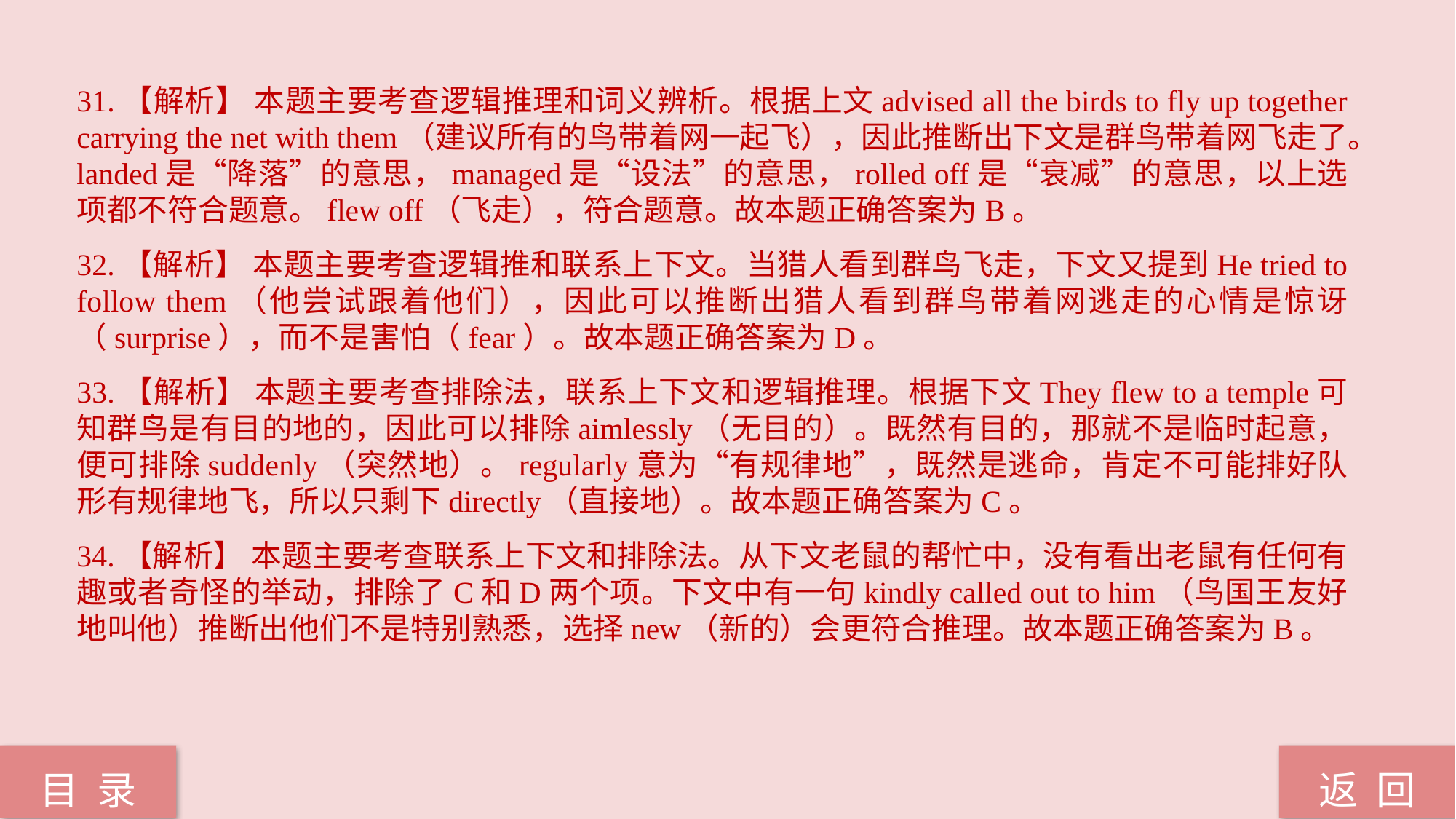

31.【解析】 本题主要考查逻辑推理和词义辨析。根据上文advised all the birds to fly up together carrying the net with them（建议所有的鸟带着网一起飞），因此推断出下文是群鸟带着网飞走了。landed是“降落”的意思，managed是“设法”的意思，rolled off是“衰减”的意思，以上选项都不符合题意。flew off（飞走），符合题意。故本题正确答案为B。
32.【解析】 本题主要考查逻辑推和联系上下文。当猎人看到群鸟飞走，下文又提到He tried to follow them（他尝试跟着他们），因此可以推断出猎人看到群鸟带着网逃走的心情是惊讶（surprise），而不是害怕（fear）。故本题正确答案为D。
33.【解析】 本题主要考查排除法，联系上下文和逻辑推理。根据下文They flew to a temple可知群鸟是有目的地的，因此可以排除aimlessly（无目的）。既然有目的，那就不是临时起意，便可排除suddenly（突然地）。regularly意为“有规律地”，既然是逃命，肯定不可能排好队形有规律地飞，所以只剩下directly（直接地）。故本题正确答案为C。
34.【解析】 本题主要考查联系上下文和排除法。从下文老鼠的帮忙中，没有看出老鼠有任何有趣或者奇怪的举动，排除了C和D两个项。下文中有一句kindly called out to him（鸟国王友好地叫他）推断出他们不是特别熟悉，选择new（新的）会更符合推理。故本题正确答案为B。
返  回